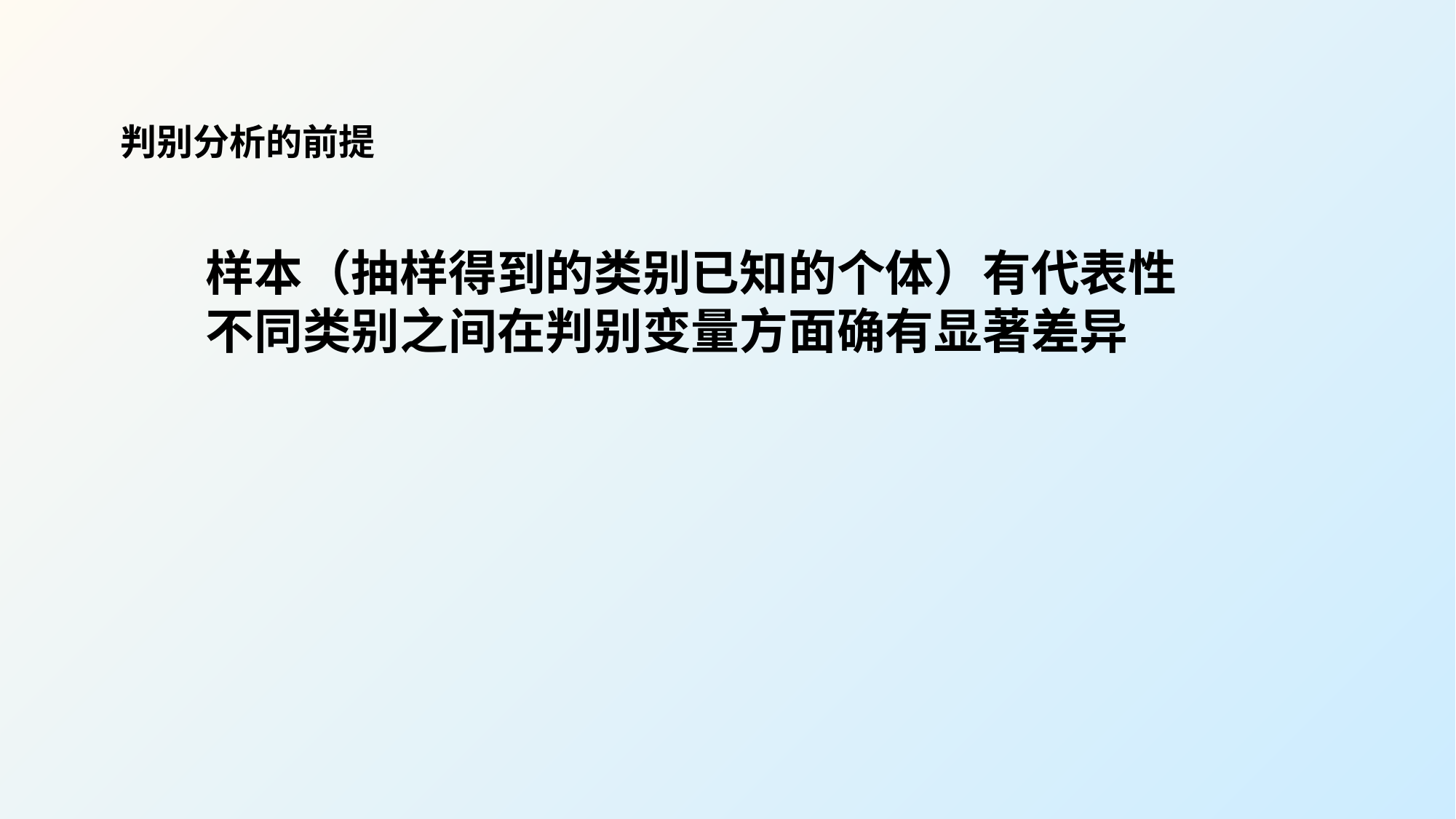

判别分析的前提
样本（抽样得到的类别已知的个体）有代表性
不同类别之间在判别变量方面确有显著差异